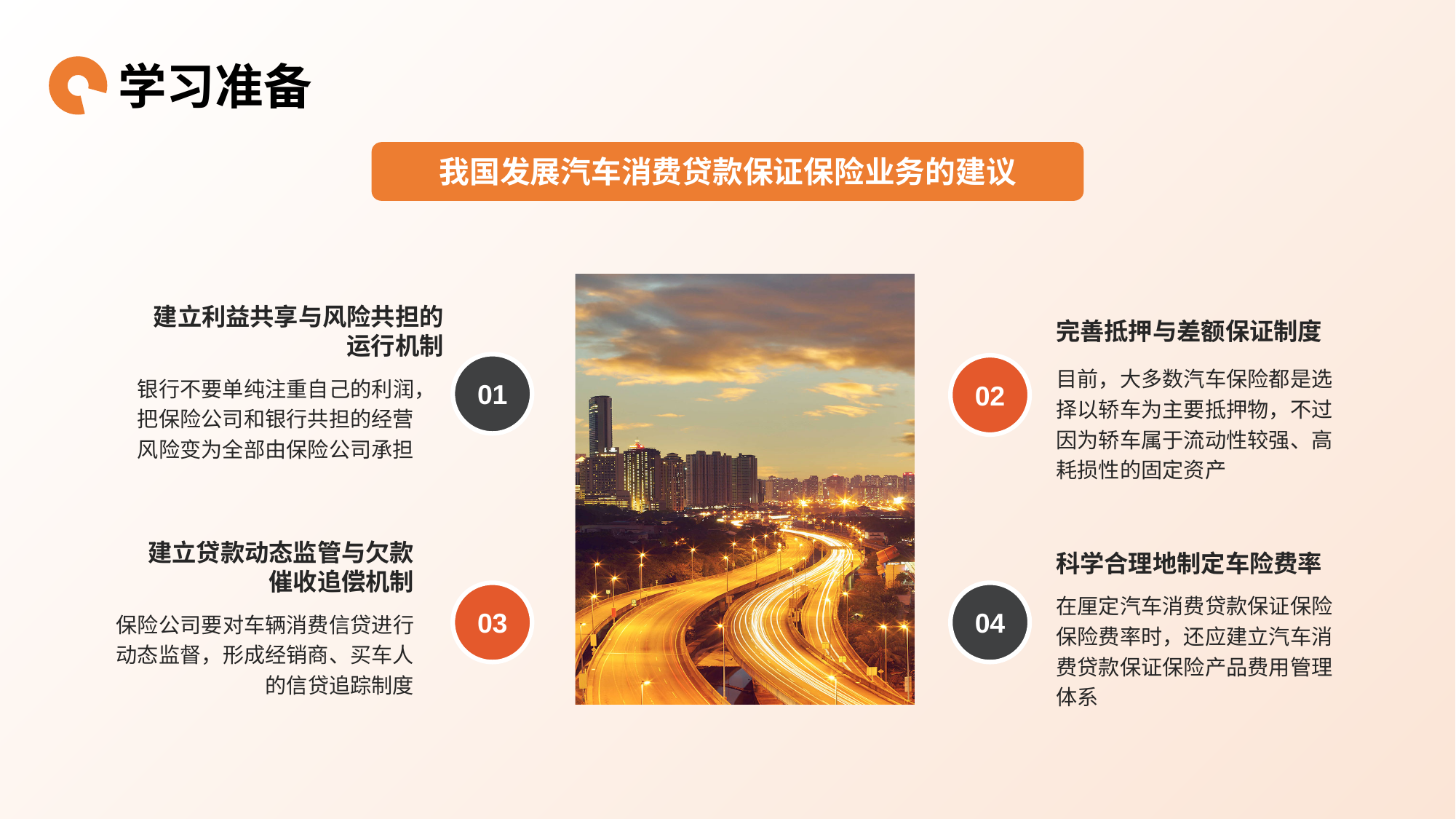

学习准备

我国发展汽车消费贷款保证保险业务的建议

汽车消费贷款保证保险的概念

建立利益共享与风险共担的运行机制
完善抵押与差额保证制度
01
02
目前，大多数汽车保险都是选择以轿车为主要抵押物，不过因为轿车属于流动性较强、高耗损性的固定资产
银行不要单纯注重自己的利润，把保险公司和银行共担的经营风险变为全部由保险公司承担
科学合理地制定车险费率
 建立贷款动态监管与欠款催收追偿机制
03
04
在厘定汽车消费贷款保证保险保险费率时，还应建立汽车消费贷款保证保险产品费用管理体系
保险公司要对车辆消费信贷进行动态监督，形成经销商、买车人的信贷追踪制度